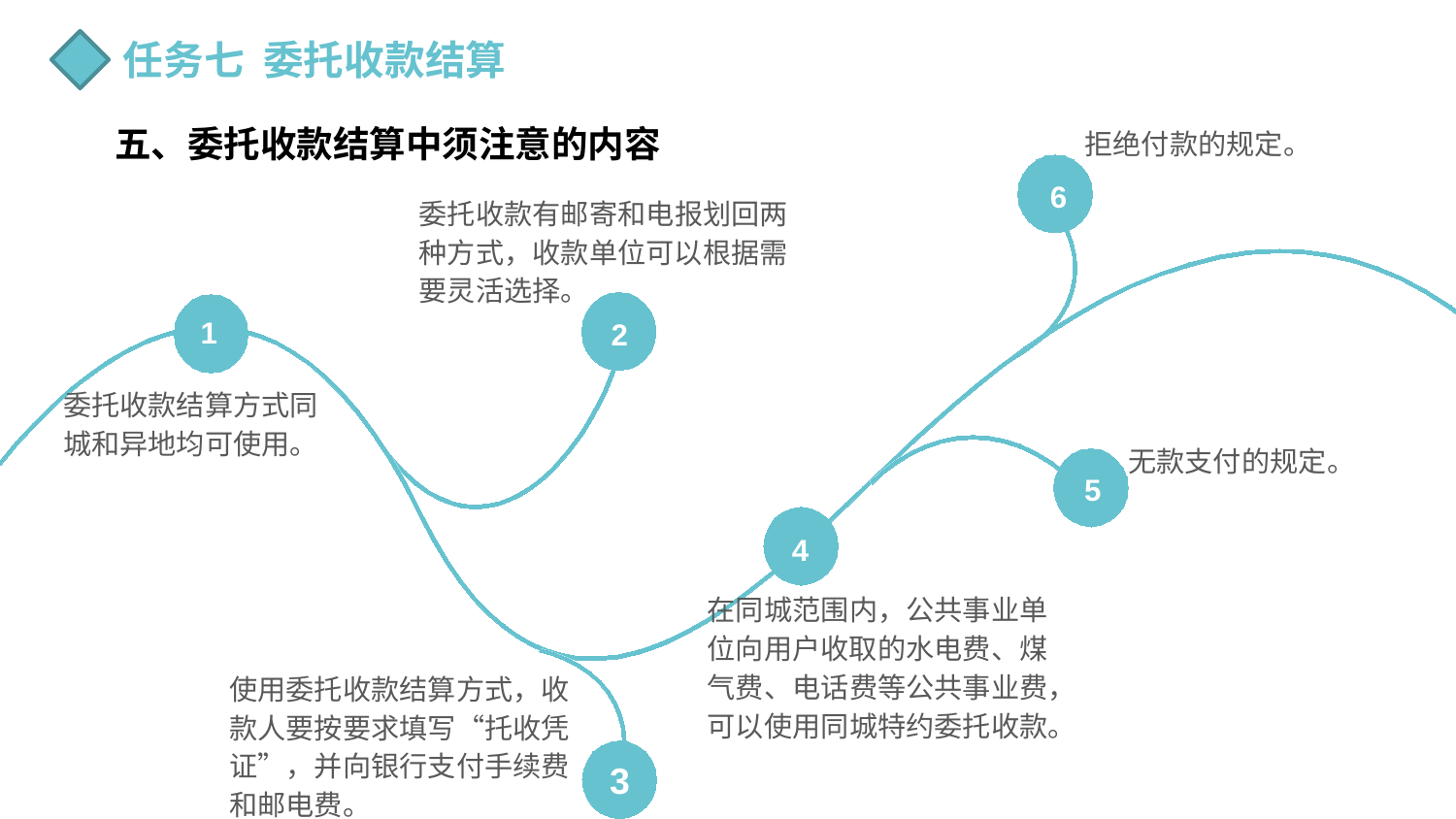

任务七  委托收款结算

五、委托收款结算中须注意的内容
拒绝付款的规定。

6
委托收款有邮寄和电报划回两种方式，收款单位可以根据需要灵活选择。

1
2
委托收款结算方式同城和异地均可使用。

无款支付的规定。

5

4
在同城范围内，公共事业单位向用户收取的水电费、煤气费、电话费等公共事业费，可以使用同城特约委托收款。
使用委托收款结算方式，收款人要按要求填写“托收凭证”，并向银行支付手续费和邮电费。

3